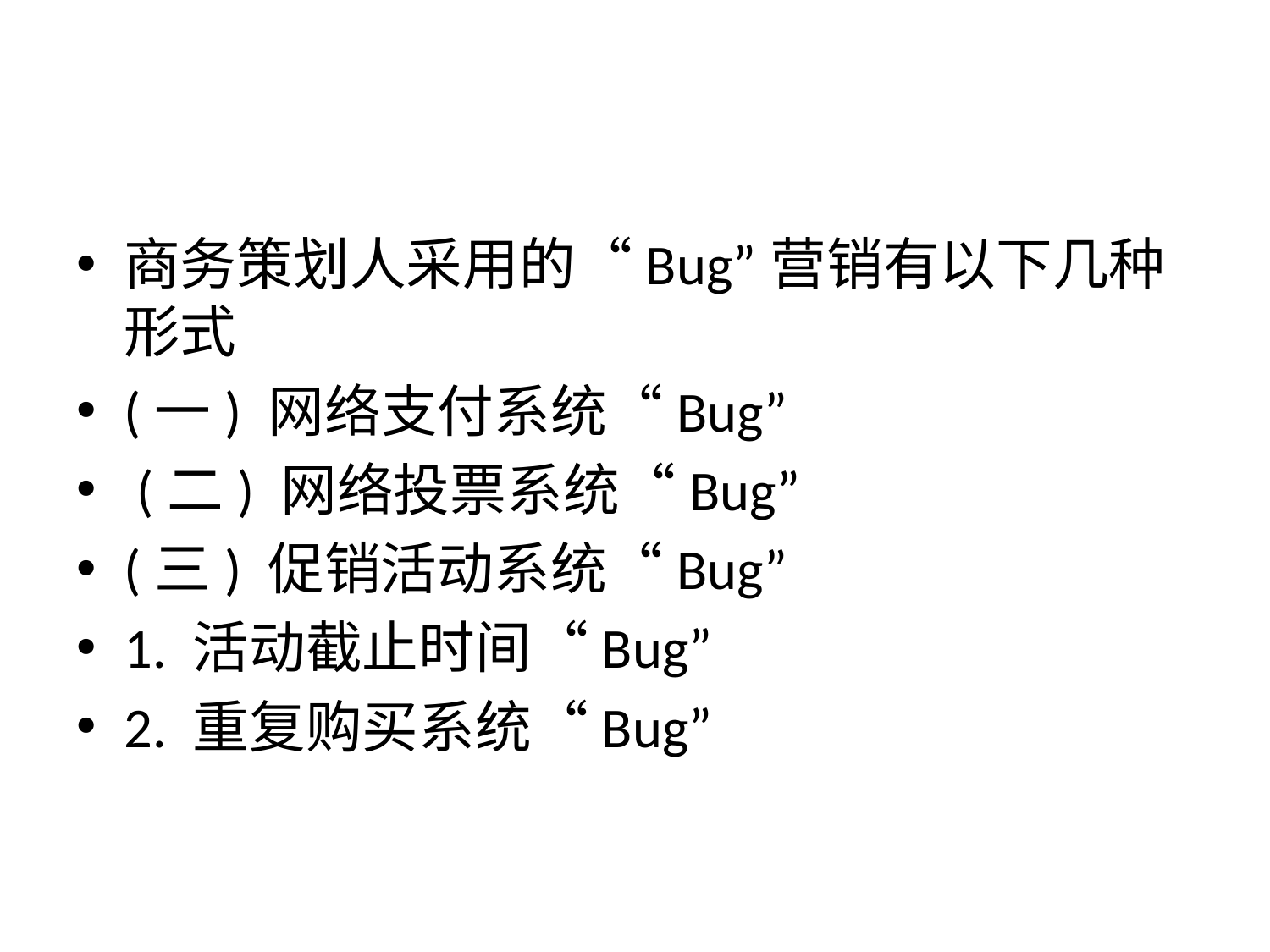

#
商务策划人采用的“Bug”营销有以下几种形式
(一) 网络支付系统“Bug”
 (二) 网络投票系统“Bug”
(三) 促销活动系统“Bug”
1. 活动截止时间“Bug”
2. 重复购买系统“Bug”